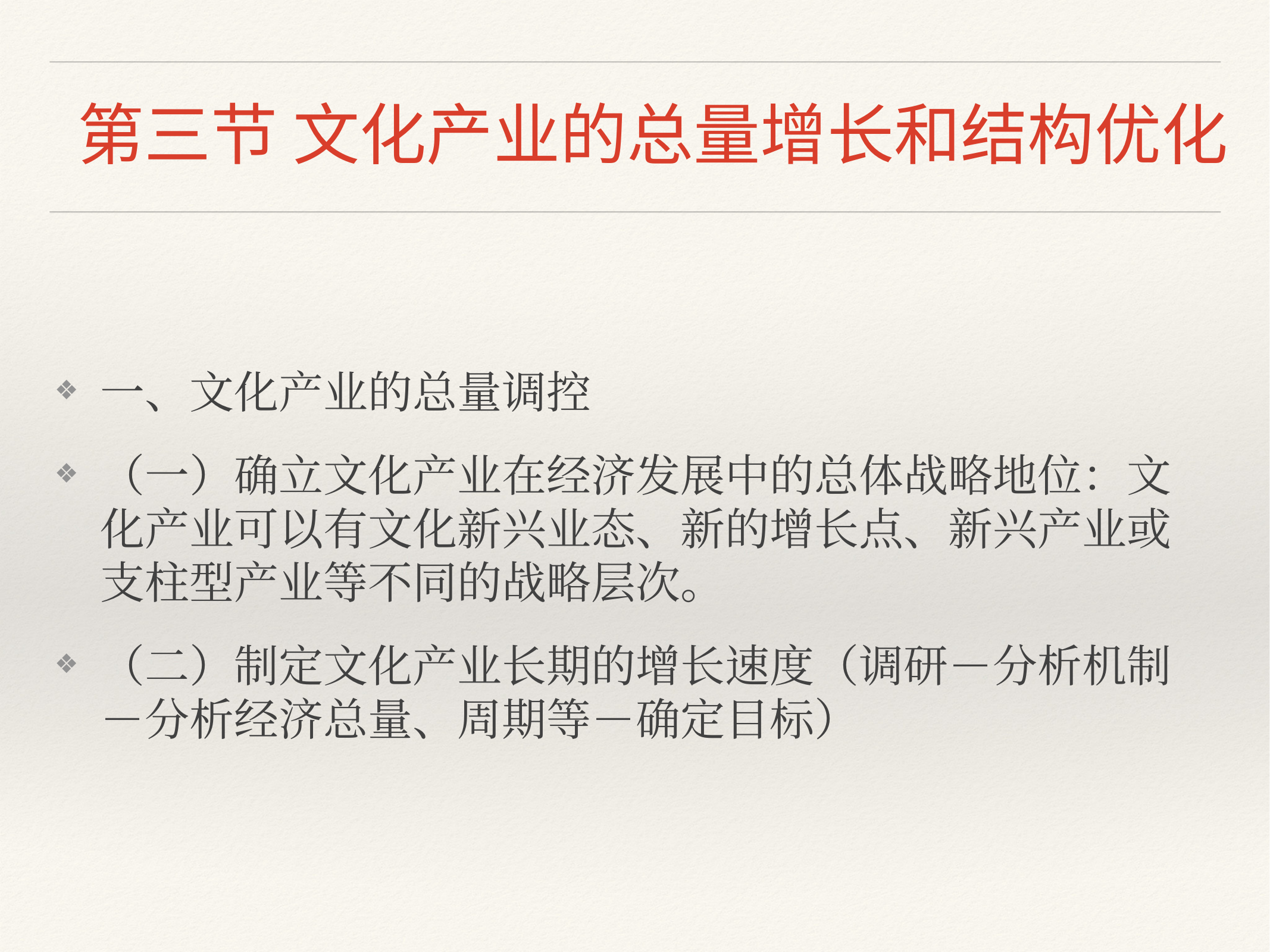

# 第三节 文化产业的总量增长和结构优化
一、文化产业的总量调控
（一）确立文化产业在经济发展中的总体战略地位：文化产业可以有文化新兴业态、新的增长点、新兴产业或支柱型产业等不同的战略层次。
（二）制定文化产业长期的增长速度（调研－分析机制－分析经济总量、周期等－确定目标）